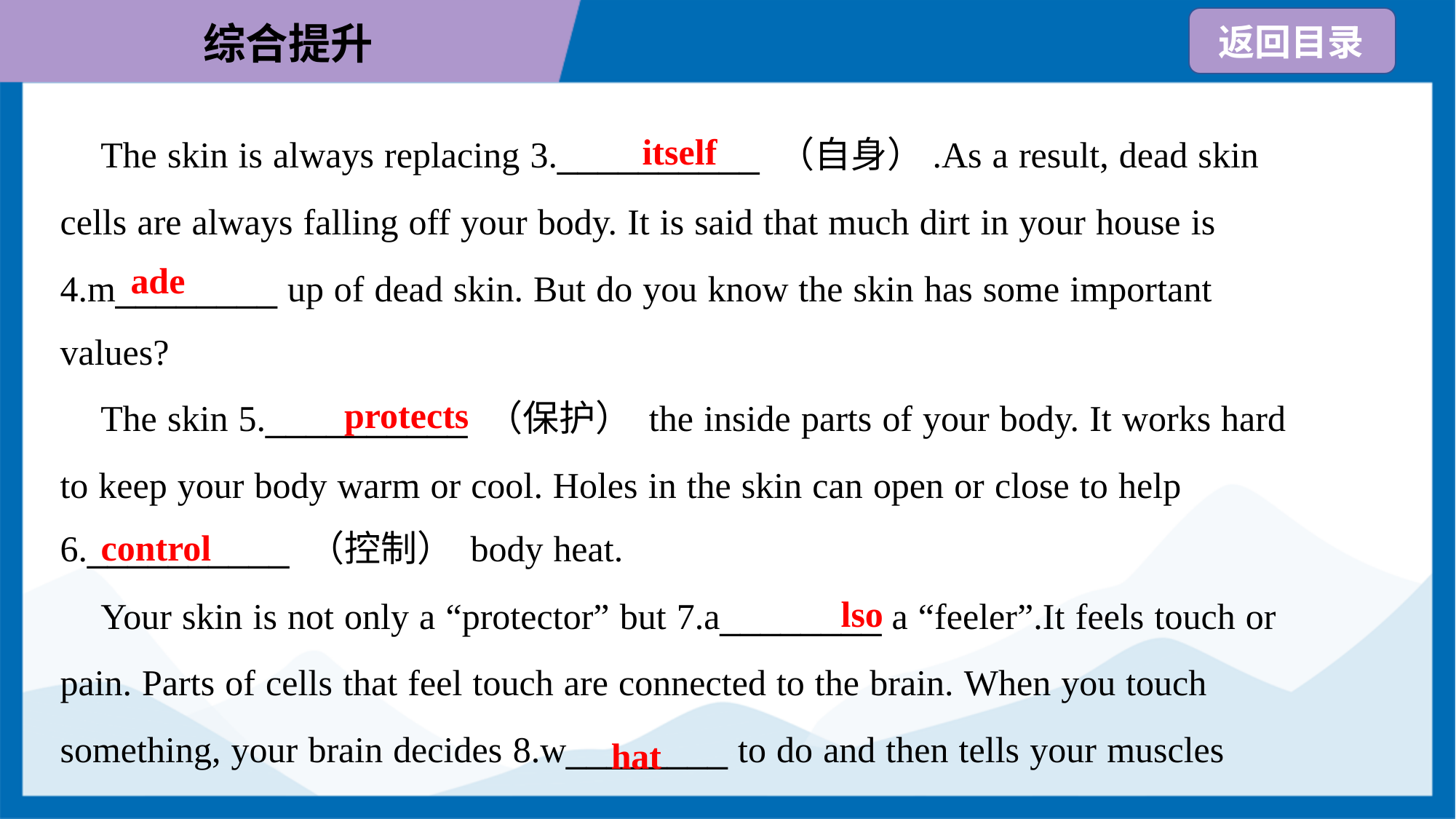

itself
    The skin is always replacing 3.__________ （自身）.As a result, dead skin
cells are always falling off your body. It is said that much dirt in your house is
4.m________ up of dead skin. But do you know the skin has some important
values?
ade
protects
    The skin 5.__________ （保护） the inside parts of your body. It works hard
to keep your body warm or cool. Holes in the skin can open or close to help
6.__________ （控制） body heat.
control
    Your skin is not only a “protector” but 7.a________ a “feeler”.It feels touch or
pain. Parts of cells that feel touch are connected to the brain. When you touch
something, your brain decides 8.w________ to do and then tells your muscles

lso
hat